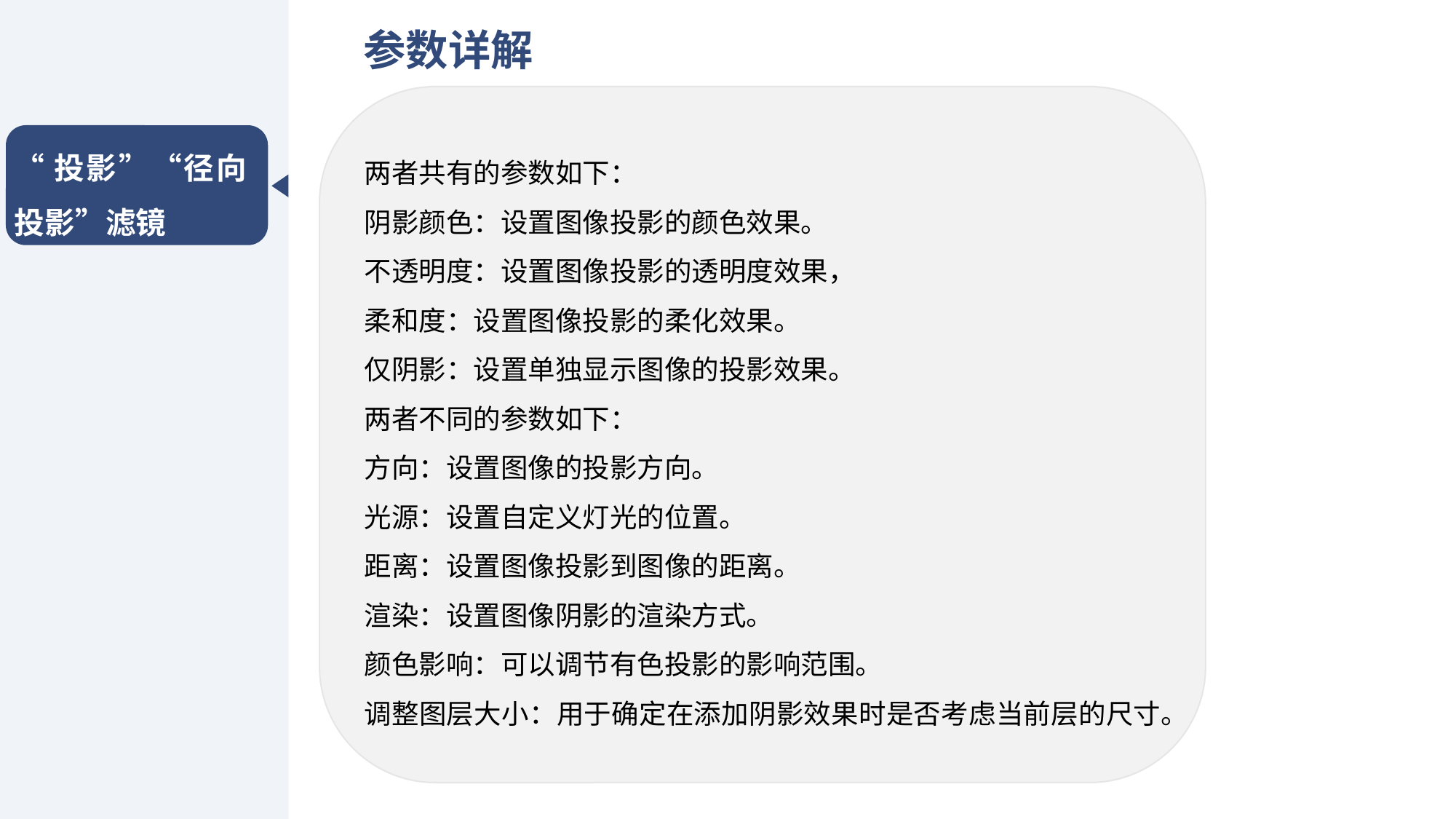

参数详解
两者共有的参数如下：
阴影颜色：设置图像投影的颜色效果。
不透明度：设置图像投影的透明度效果，
柔和度：设置图像投影的柔化效果。
仅阴影：设置单独显示图像的投影效果。
两者不同的参数如下：
方向：设置图像的投影方向。
光源：设置自定义灯光的位置。
距离：设置图像投影到图像的距离。
渲染：设置图像阴影的渲染方式。
颜色影响：可以调节有色投影的影响范围。
调整图层大小：用于确定在添加阴影效果时是否考虑当前层的尺寸。

“投影”“径向投影”滤镜